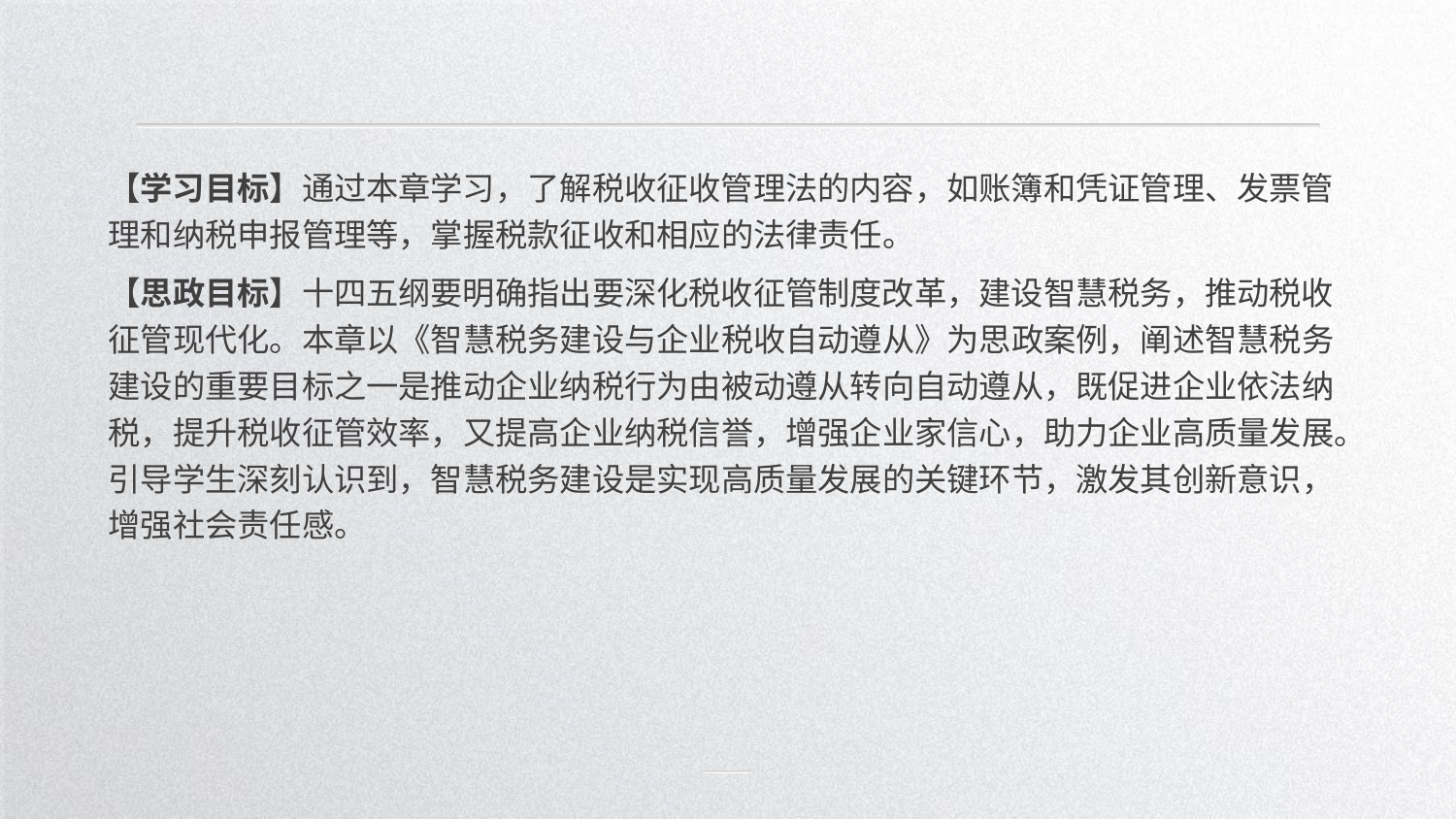

【学习目标】通过本章学习，了解税收征收管理法的内容，如账簿和凭证管理、发票管理和纳税申报管理等，掌握税款征收和相应的法律责任。
【思政目标】十四五纲要明确指出要深化税收征管制度改革，建设智慧税务，推动税收征管现代化。本章以《智慧税务建设与企业税收自动遵从》为思政案例，阐述智慧税务建设的重要目标之一是推动企业纳税行为由被动遵从转向自动遵从，既促进企业依法纳税，提升税收征管效率，又提高企业纳税信誉，增强企业家信心，助力企业高质量发展。引导学生深刻认识到，智慧税务建设是实现高质量发展的关键环节，激发其创新意识，增强社会责任感。